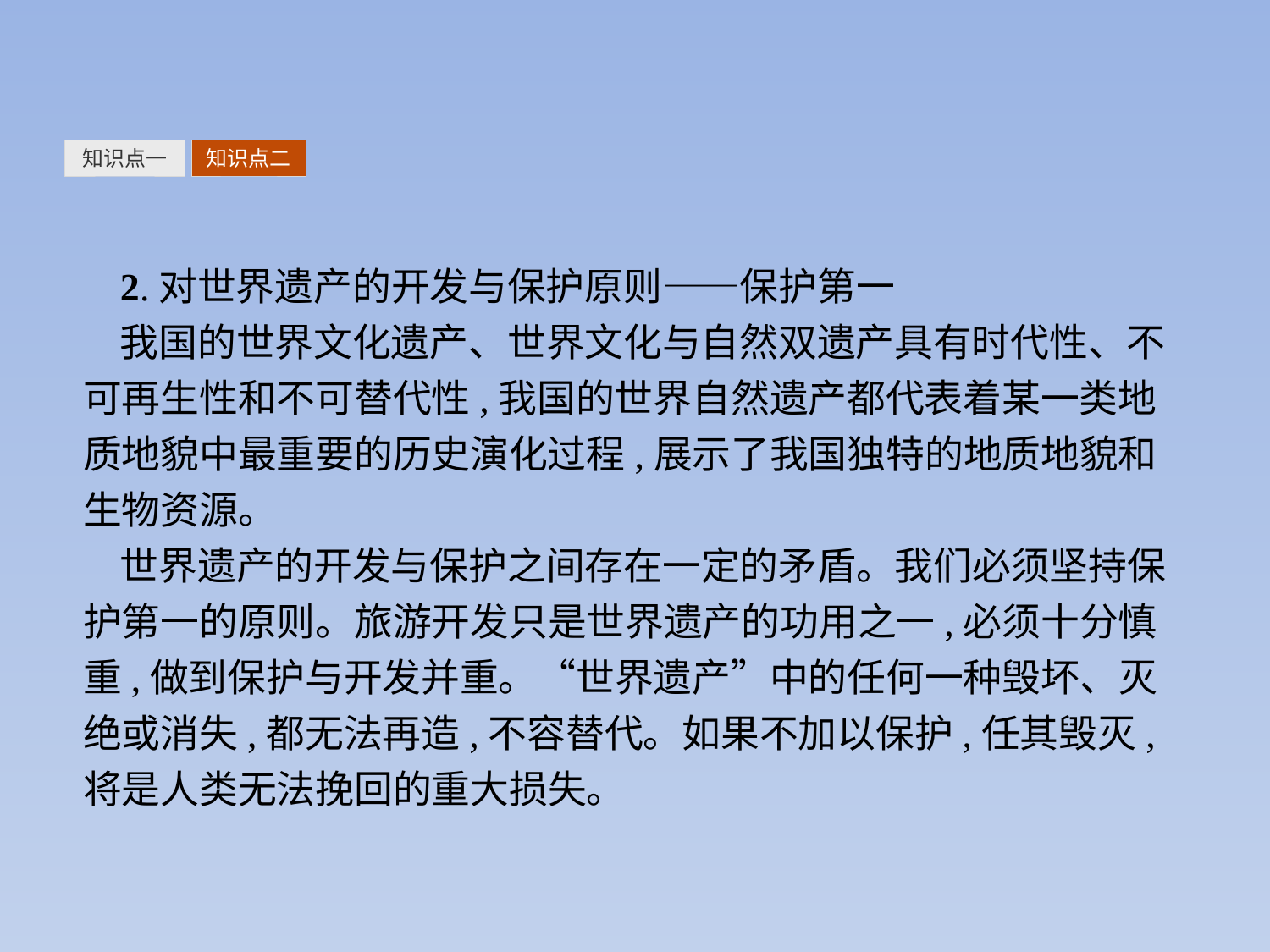

知识点一
知识点二
2.对世界遗产的开发与保护原则——保护第一
我国的世界文化遗产、世界文化与自然双遗产具有时代性、不可再生性和不可替代性,我国的世界自然遗产都代表着某一类地质地貌中最重要的历史演化过程,展示了我国独特的地质地貌和生物资源。
世界遗产的开发与保护之间存在一定的矛盾。我们必须坚持保护第一的原则。旅游开发只是世界遗产的功用之一,必须十分慎重,做到保护与开发并重。“世界遗产”中的任何一种毁坏、灭绝或消失,都无法再造,不容替代。如果不加以保护,任其毁灭,将是人类无法挽回的重大损失。